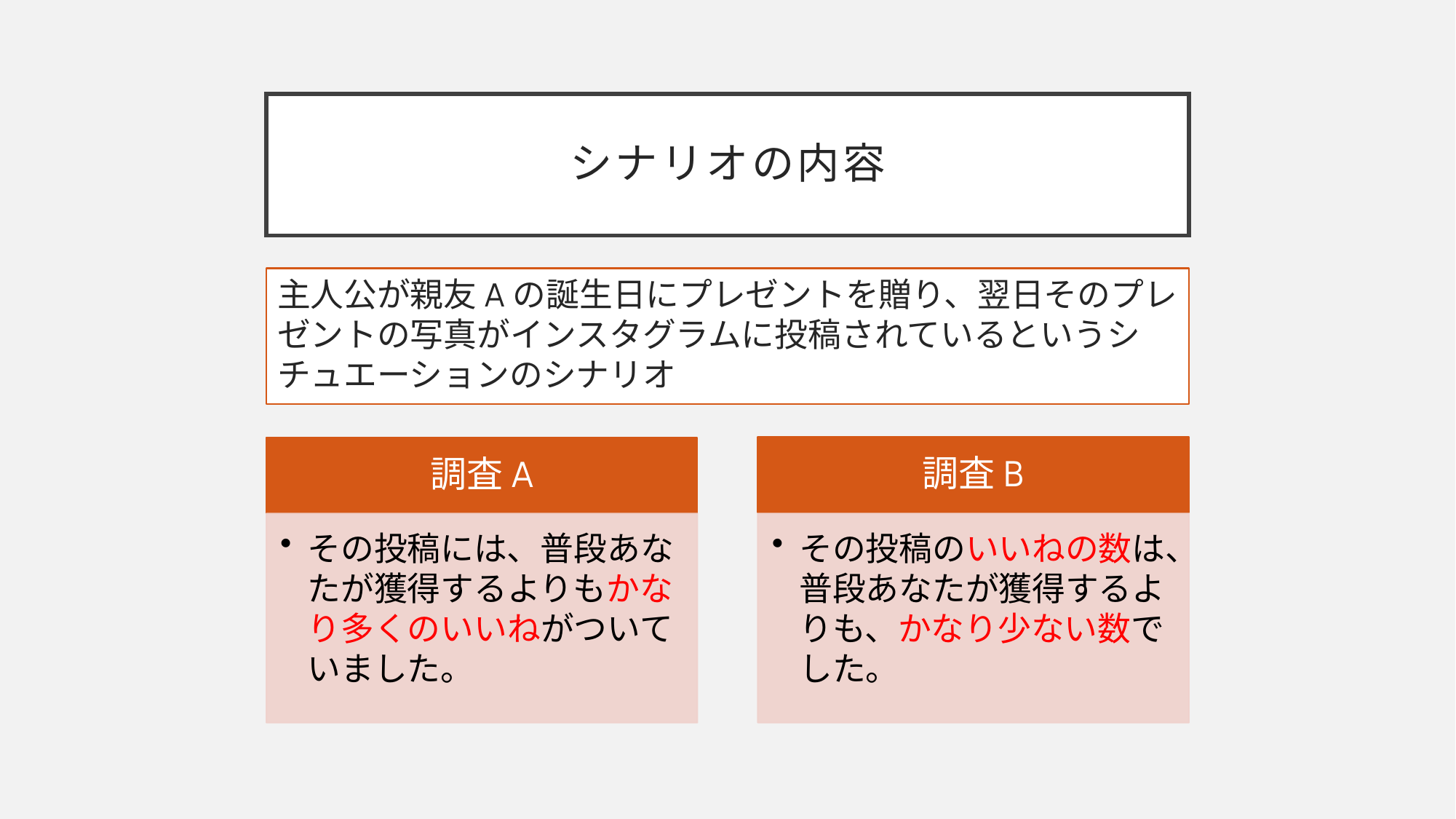

# シナリオの内容
主人公が親友Aの誕生日にプレゼントを贈り、翌日そのプレゼントの写真がインスタグラムに投稿されているというシチュエーションのシナリオ
調査A
その投稿には、普段あなたが獲得するよりもかなり多くのいいねがついていました。
調査B
その投稿のいいねの数は、普段あなたが獲得するよりも、かなり少ない数でした。